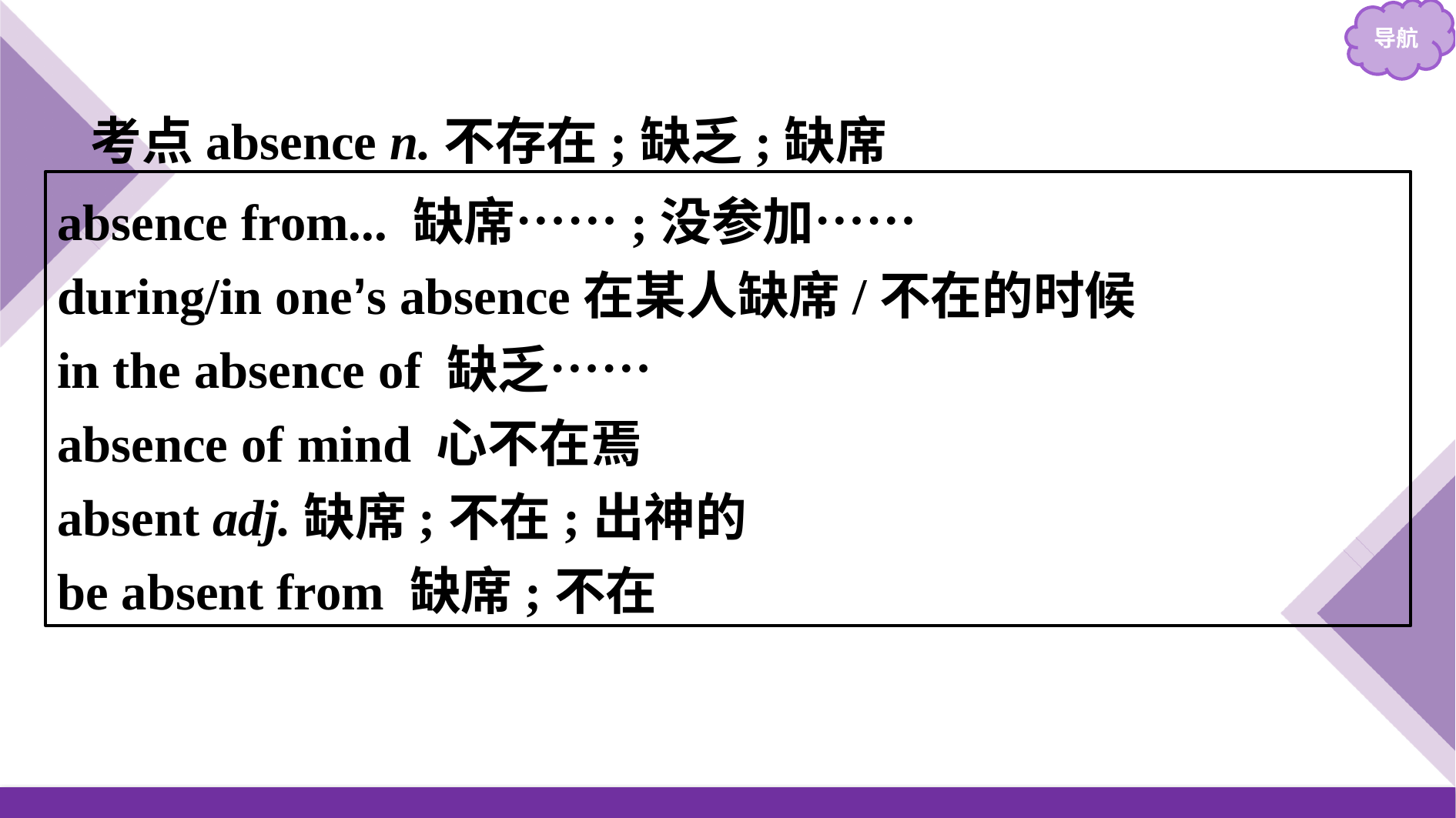

考点absence n.不存在;缺乏;缺席
absence from... 缺席……;没参加……
during/in one’s absence在某人缺席/不在的时候
in the absence of 缺乏……
absence of mind 心不在焉
absent adj.缺席;不在;出神的
be absent from 缺席;不在